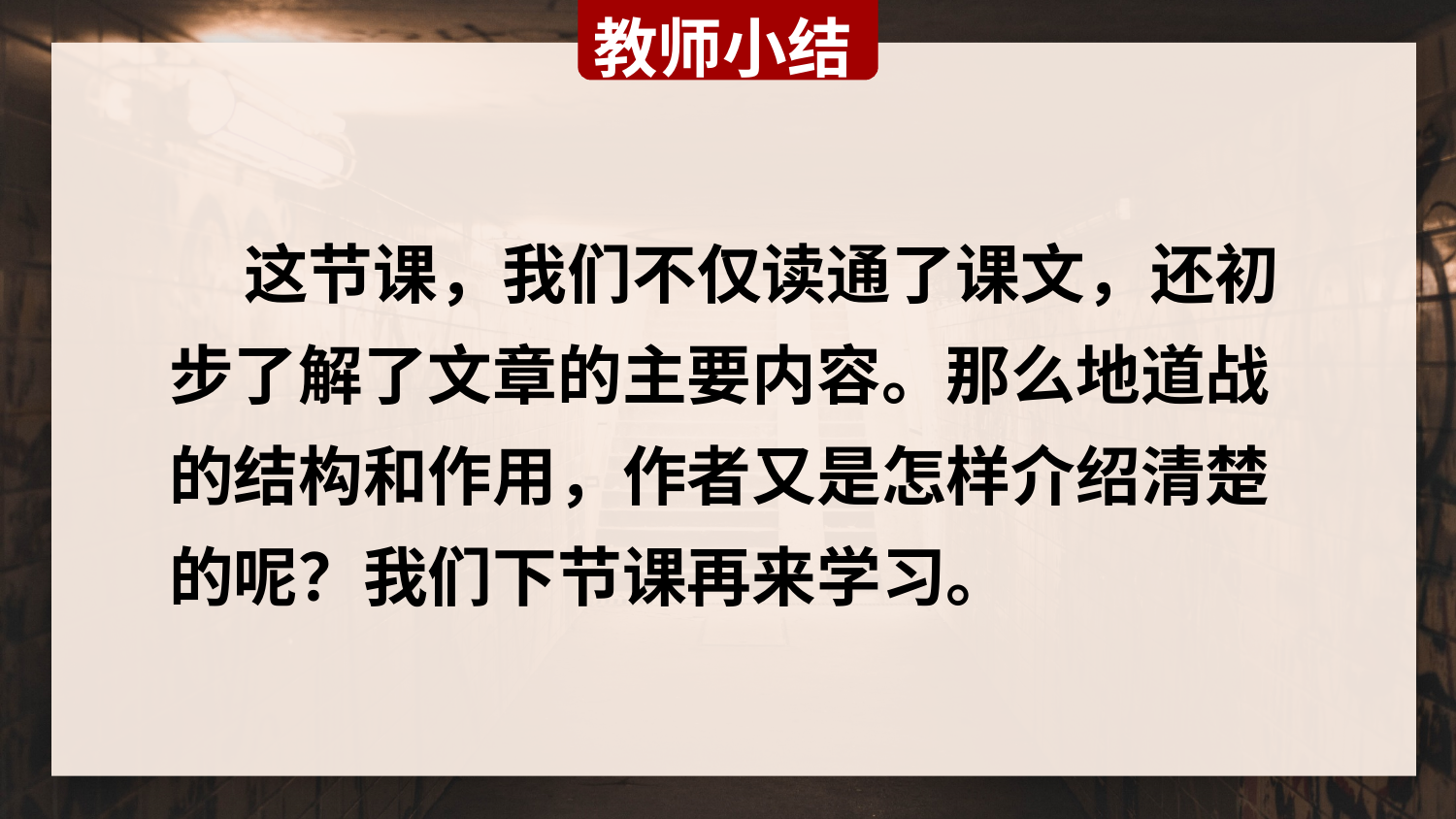

教师小结
    这节课，我们不仅读通了课文，还初步了解了文章的主要内容。那么地道战的结构和作用，作者又是怎样介绍清楚的呢？我们下节课再来学习。